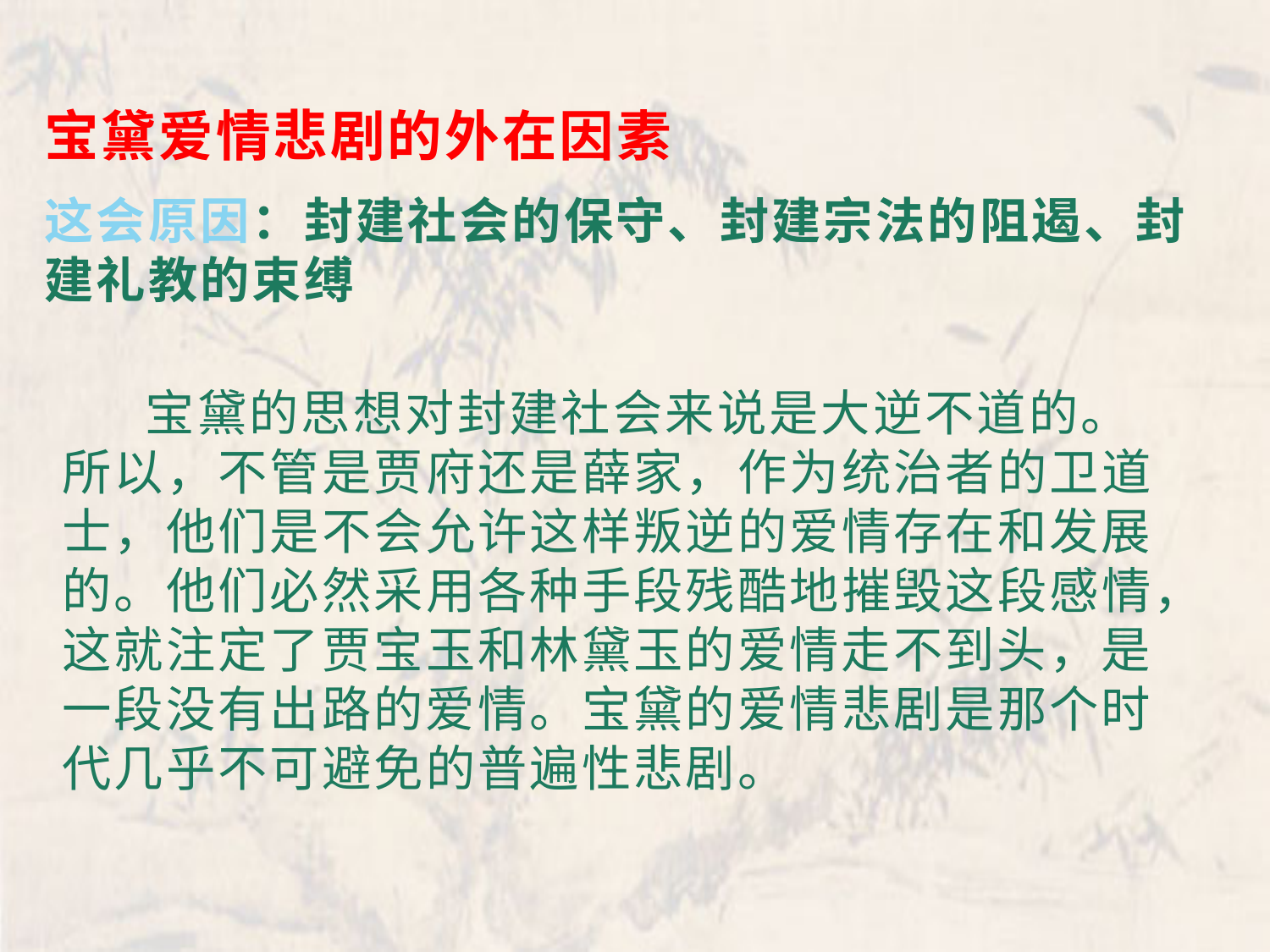

宝黛爱情悲剧的外在因素
这会原因：封建社会的保守、封建宗法的阻遏、封建礼教的束缚
      宝黛的思想对封建社会来说是大逆不道的。所以，不管是贾府还是薛家，作为统治者的卫道士，他们是不会允许这样叛逆的爱情存在和发展的。他们必然采用各种手段残酷地摧毁这段感情，这就注定了贾宝玉和林黛玉的爱情走不到头，是一段没有出路的爱情。宝黛的爱情悲剧是那个时代几乎不可避免的普遍性悲剧。